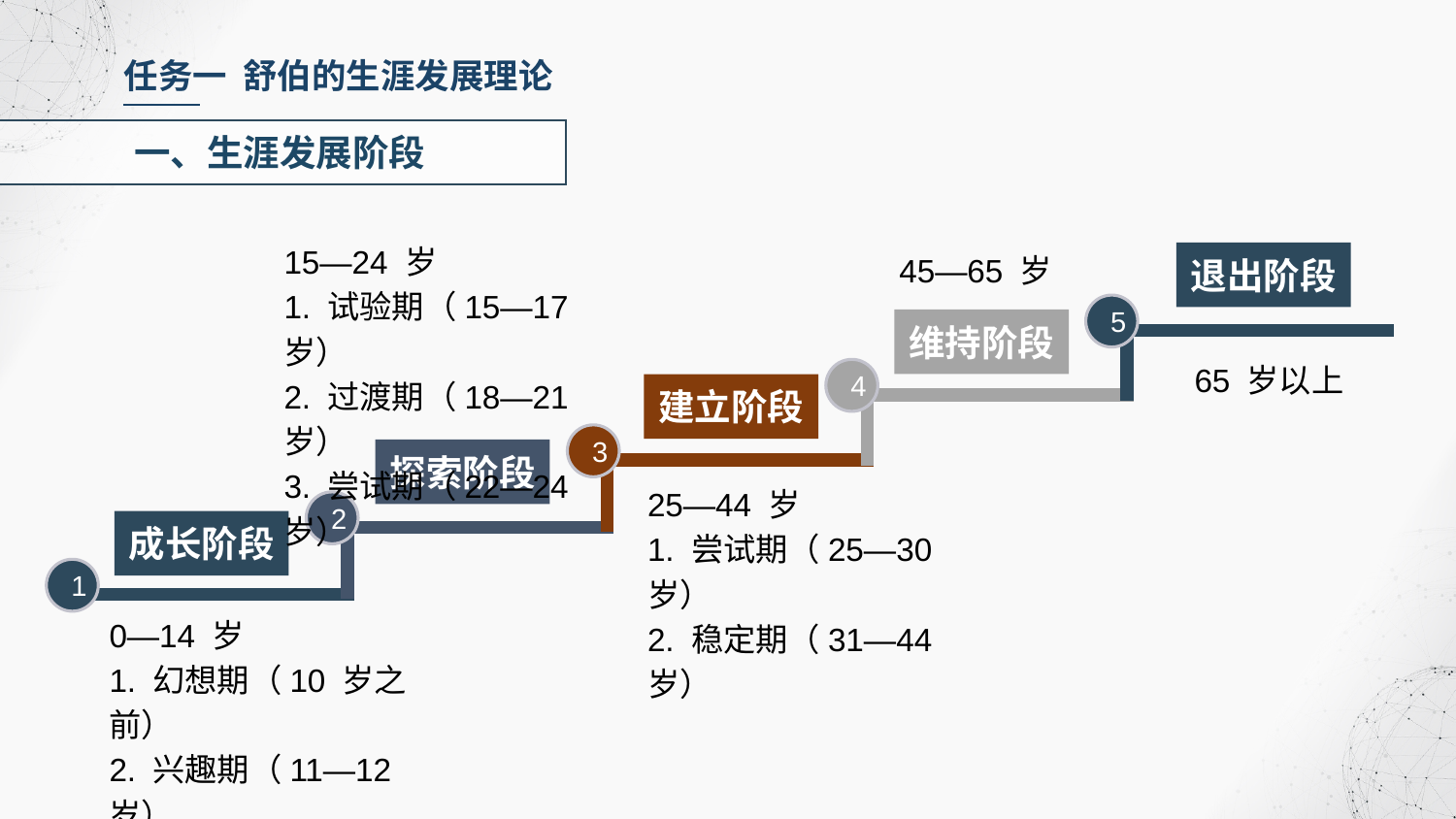

任务一  舒伯的生涯发展理论
一、生涯发展阶段
15—24 岁
1. 试验期（15—17 岁）
2. 过渡期（18—21 岁）
3. 尝试期（22—24 岁）
45—65 岁

退出阶段
5
维持阶段

65 岁以上

4
建立阶段

3
探索阶段

25—44 岁
1. 尝试期（25—30 岁）
2. 稳定期（31—44 岁）

2
成长阶段

1

0—14 岁
1. 幻想期（10 岁之前）
2. 兴趣期（11—12 岁）
3. 能力期（13—14 岁）